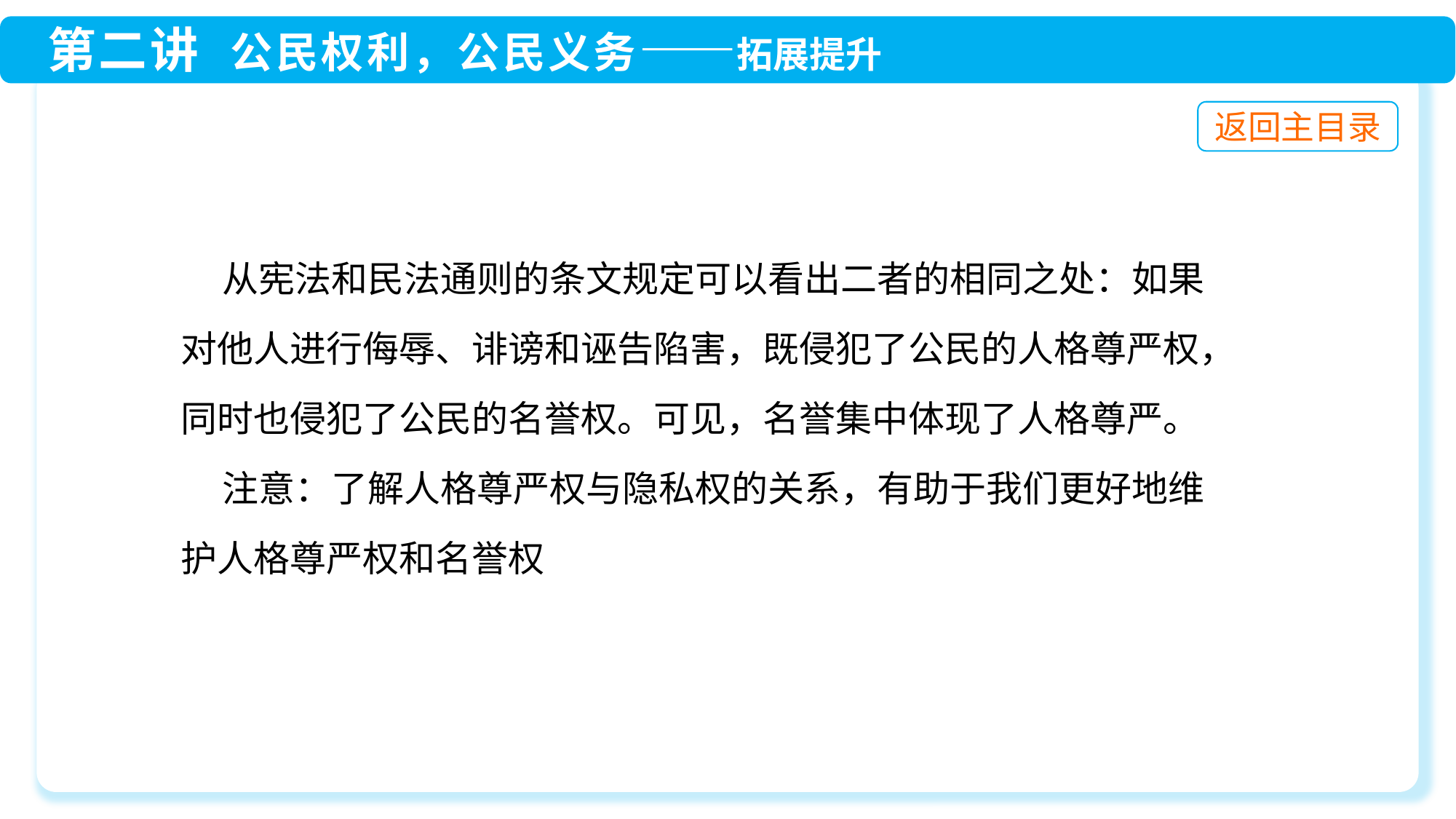

从宪法和民法通则的条文规定可以看出二者的相同之处：如果对他人进行侮辱、诽谤和诬告陷害，既侵犯了公民的人格尊严权，同时也侵犯了公民的名誉权。可见，名誉集中体现了人格尊严。
    注意：了解人格尊严权与隐私权的关系，有助于我们更好地维护人格尊严权和名誉权